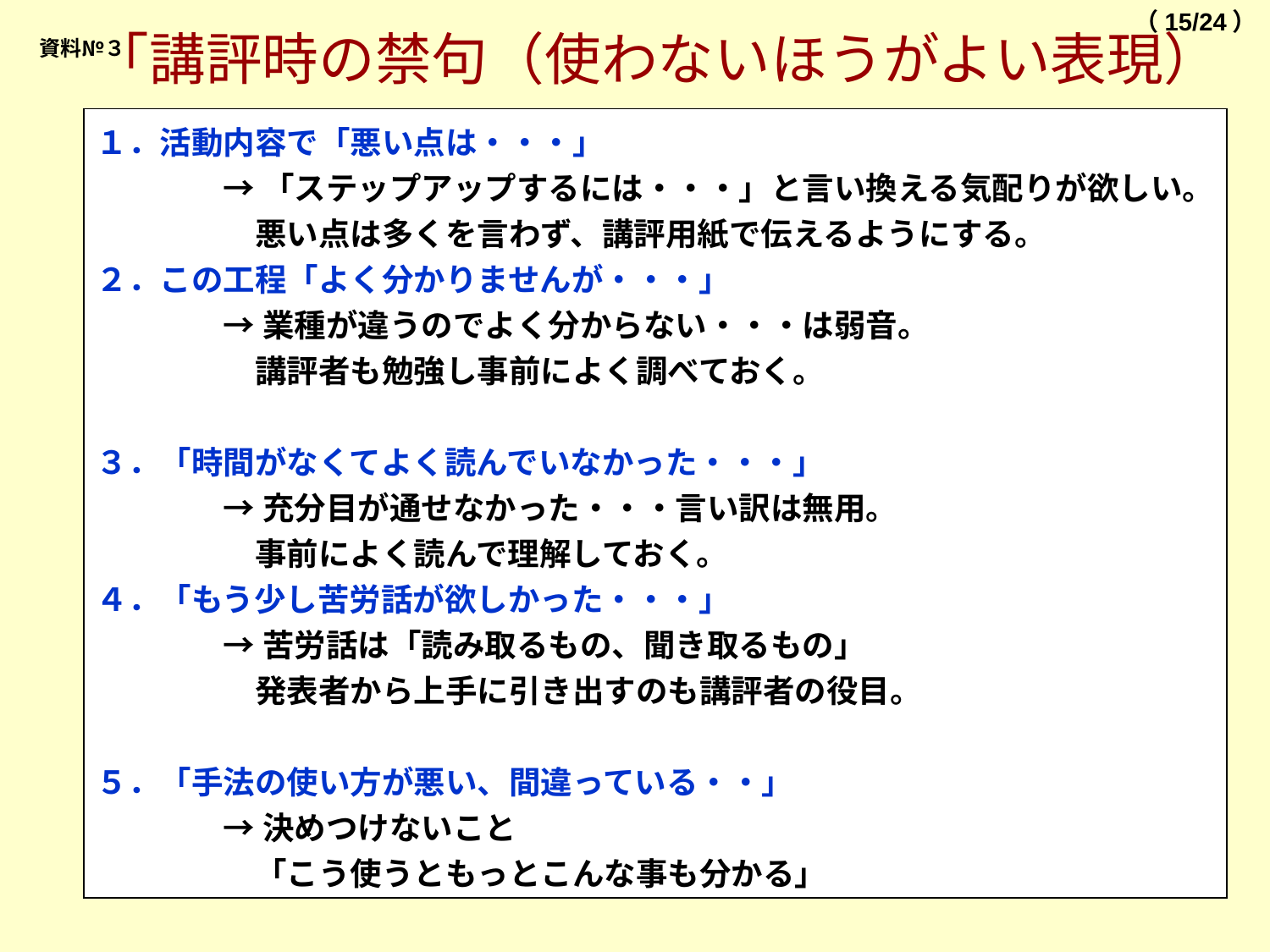

（15/24）
「講評時の禁句（使わないほうがよい表現）
資料№３
１．活動内容で「悪い点は・・・」
	→「ステップアップするには・・・」と言い換える気配りが欲しい。
　　　　　悪い点は多くを言わず、講評用紙で伝えるようにする。
２．この工程「よく分かりませんが・・・」
	→業種が違うのでよく分からない・・・は弱音。
	　講評者も勉強し事前によく調べておく。

３．「時間がなくてよく読んでいなかった・・・」
	→充分目が通せなかった・・・言い訳は無用。
　　　　　事前によく読んで理解しておく。
４．「もう少し苦労話が欲しかった・・・」
	→苦労話は「読み取るもの、聞き取るもの」
	　発表者から上手に引き出すのも講評者の役目。

５．「手法の使い方が悪い、間違っている・・」
	→決めつけないこと
	　「こう使うともっとこんな事も分かる」